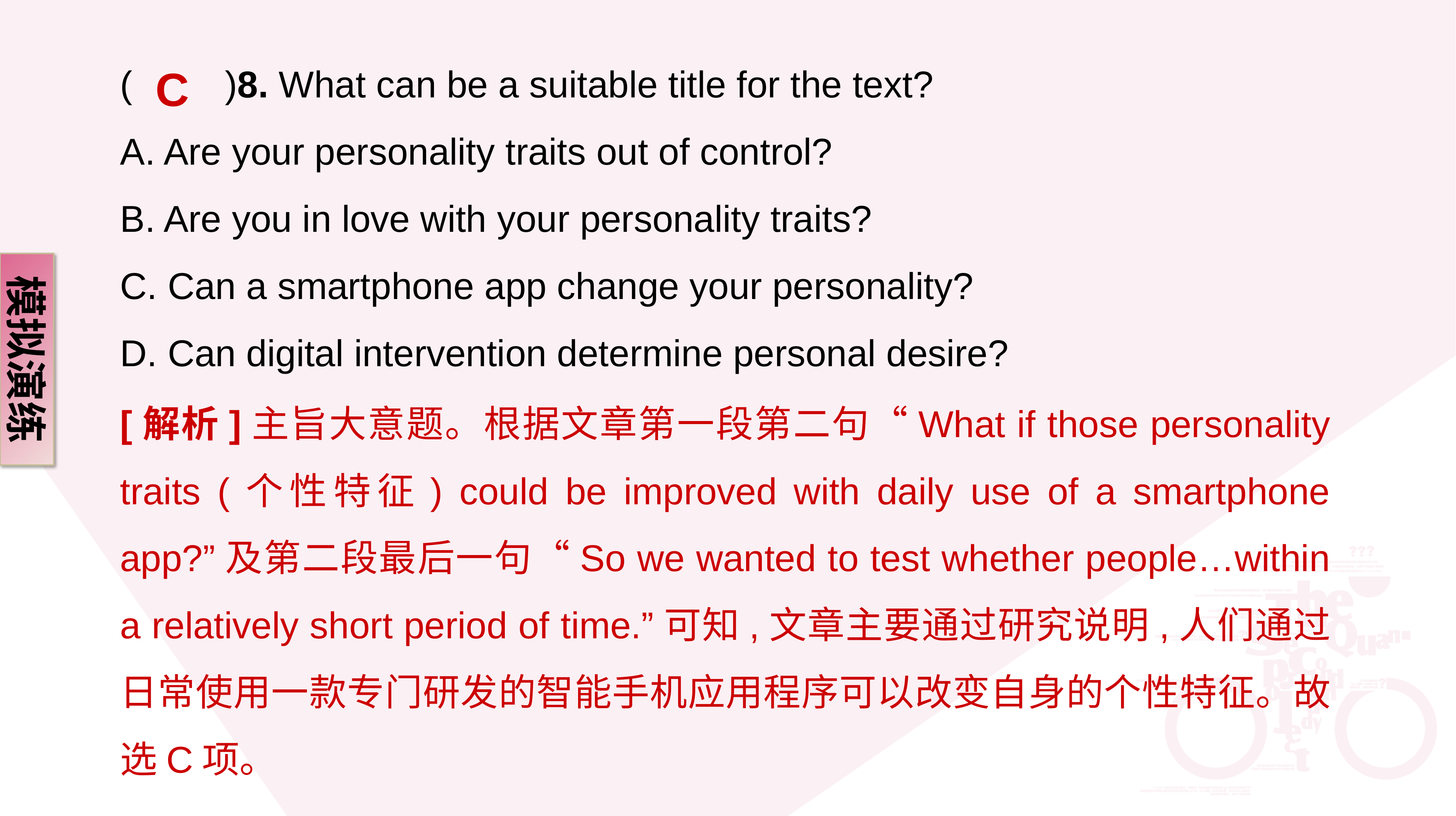

C
(　　)8. What can be a suitable title for the text?
A. Are your personality traits out of control?
B. Are you in love with your personality traits?
C. Can a smartphone app change your personality?
D. Can digital intervention determine personal desire?
模拟演练
[解析]主旨大意题。根据文章第一段第二句“What if those personality traits (个性特征) could be improved with daily use of a smartphone app?”及第二段最后一句“So we wanted to test whether people…within a relatively short period of time.”可知,文章主要通过研究说明,人们通过日常使用一款专门研发的智能手机应用程序可以改变自身的个性特征。故选C项。